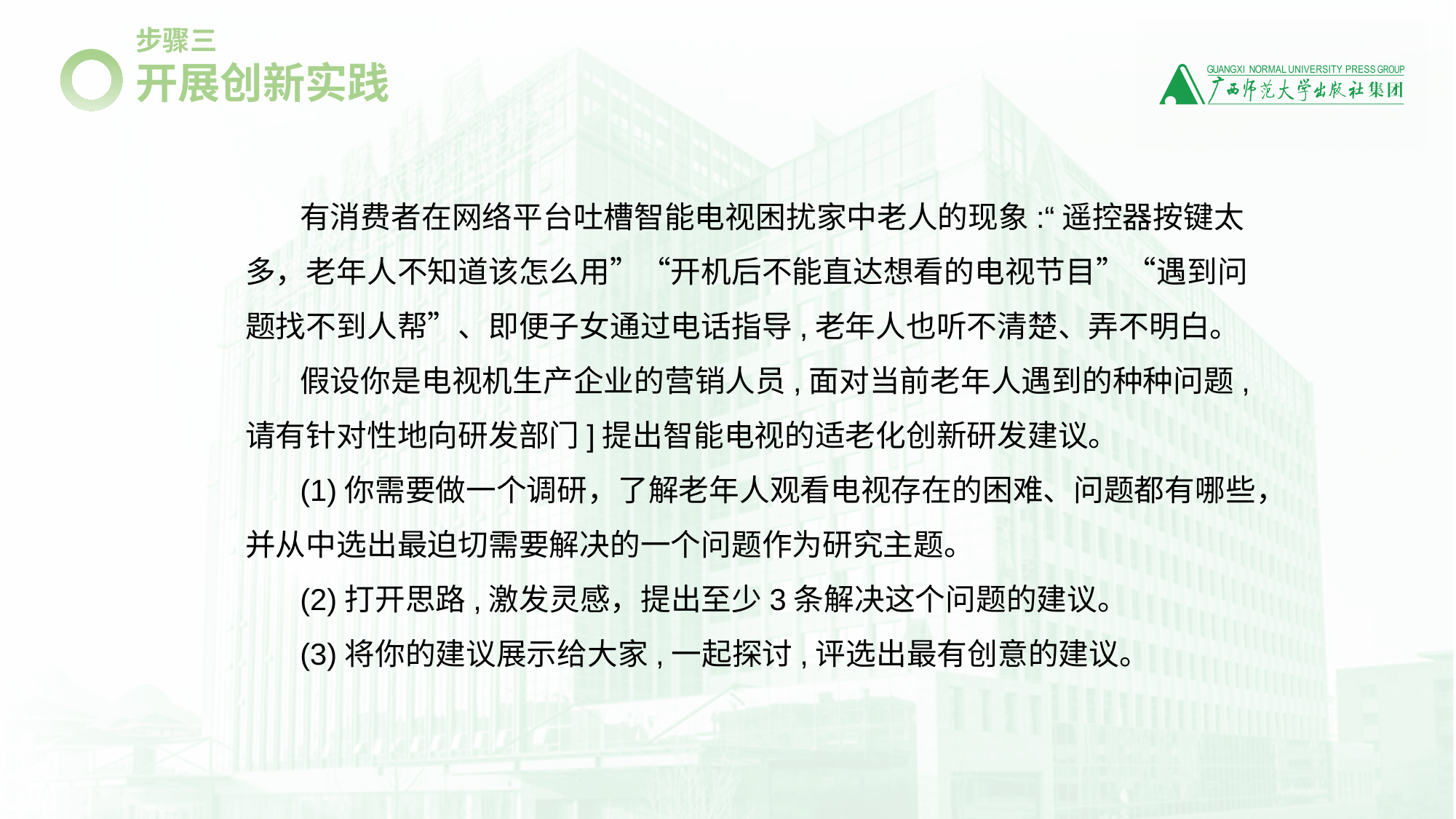

步骤三
开展创新实践

有消费者在网络平台吐槽智能电视困扰家中老人的现象:“遥控器按键太多，老年人不知道该怎么用”“开机后不能直达想看的电视节目”“遇到问题找不到人帮”、即便子女通过电话指导,老年人也听不清楚、弄不明白。
假设你是电视机生产企业的营销人员,面对当前老年人遇到的种种问题,请有针对性地向研发部门]提出智能电视的适老化创新研发建议。
(1)你需要做一个调研，了解老年人观看电视存在的困难、问题都有哪些，并从中选出最迫切需要解决的一个问题作为研究主题。
(2)打开思路,激发灵感，提出至少3条解决这个问题的建议。
(3)将你的建议展示给大家,一起探讨,评选出最有创意的建议。